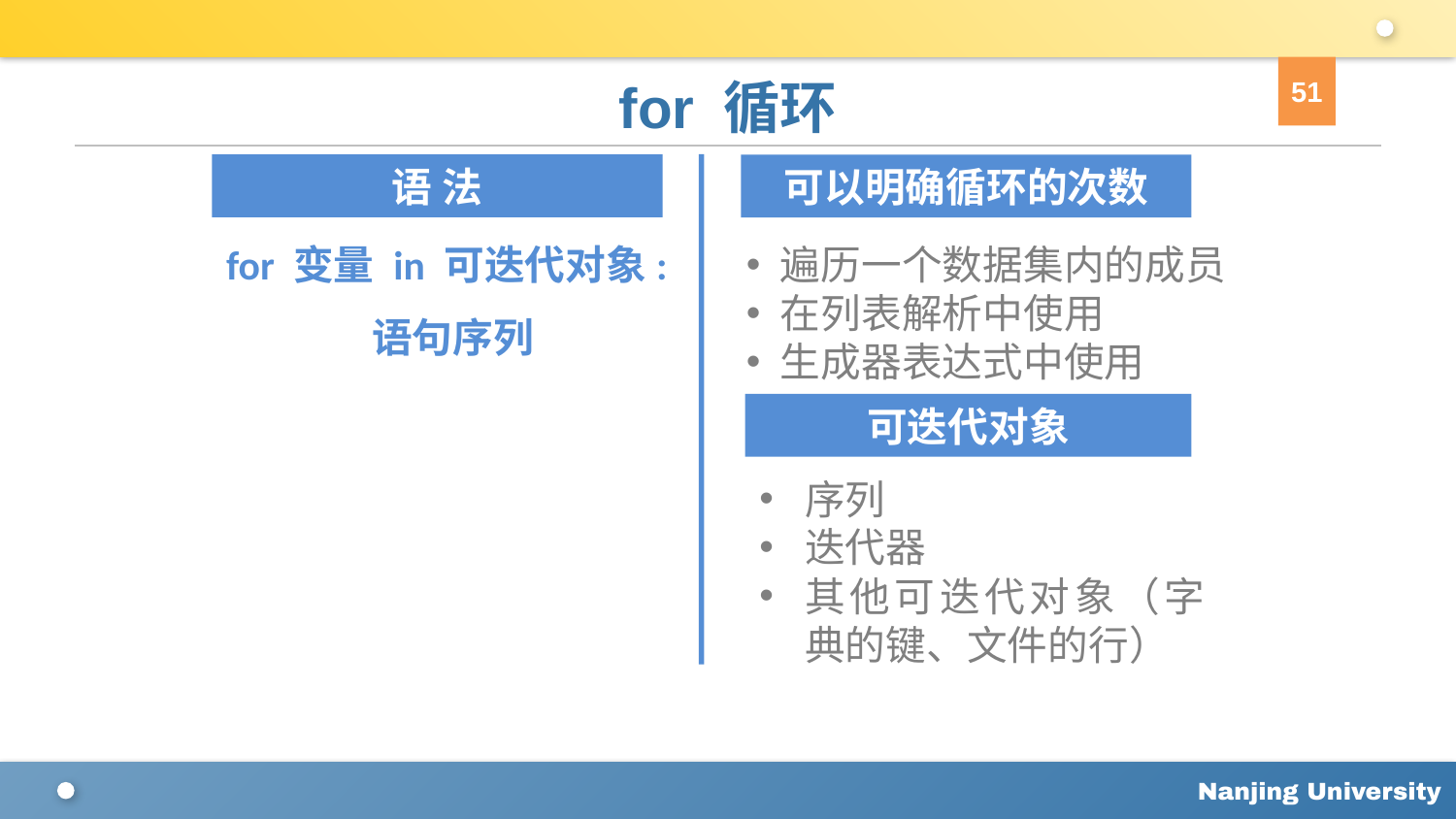

51
# for 循环
语 法

可以明确循环的次数
for 变量 in 可迭代对象:
	语句序列
遍历一个数据集内的成员
在列表解析中使用
生成器表达式中使用
可迭代对象
序列
迭代器
其他可迭代对象（字典的键、文件的行）